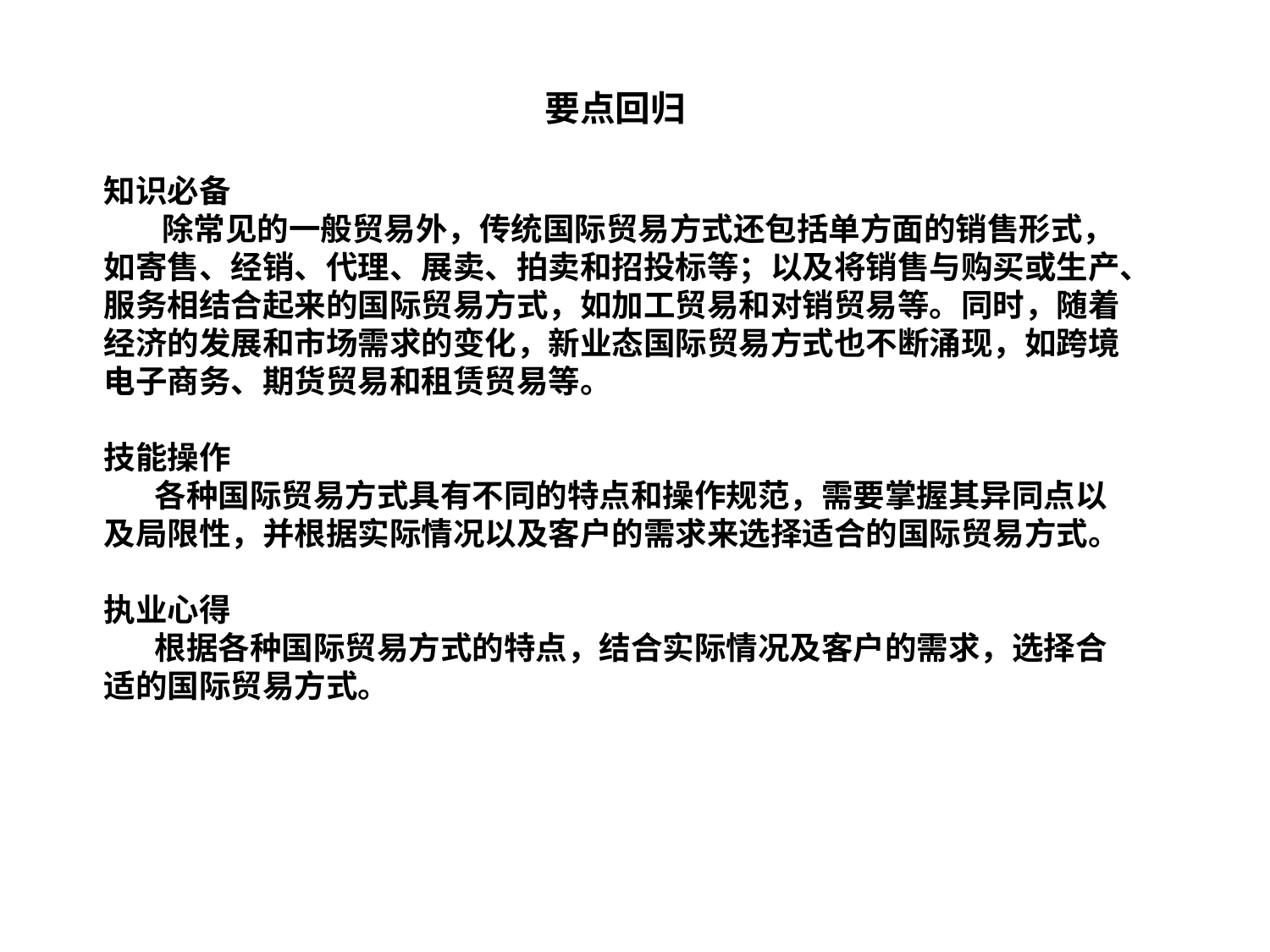

要点回归

知识必备
       除常见的一般贸易外，传统国际贸易方式还包括单方面的销售形式，如寄售、经销、代理、展卖、拍卖和招投标等；以及将销售与购买或生产、服务相结合起来的国际贸易方式，如加工贸易和对销贸易等。同时，随着经济的发展和市场需求的变化，新业态国际贸易方式也不断涌现，如跨境电子商务、期货贸易和租赁贸易等。

技能操作
      各种国际贸易方式具有不同的特点和操作规范，需要掌握其异同点以及局限性，并根据实际情况以及客户的需求来选择适合的国际贸易方式。

执业心得
      根据各种国际贸易方式的特点，结合实际情况及客户的需求，选择合适的国际贸易方式。